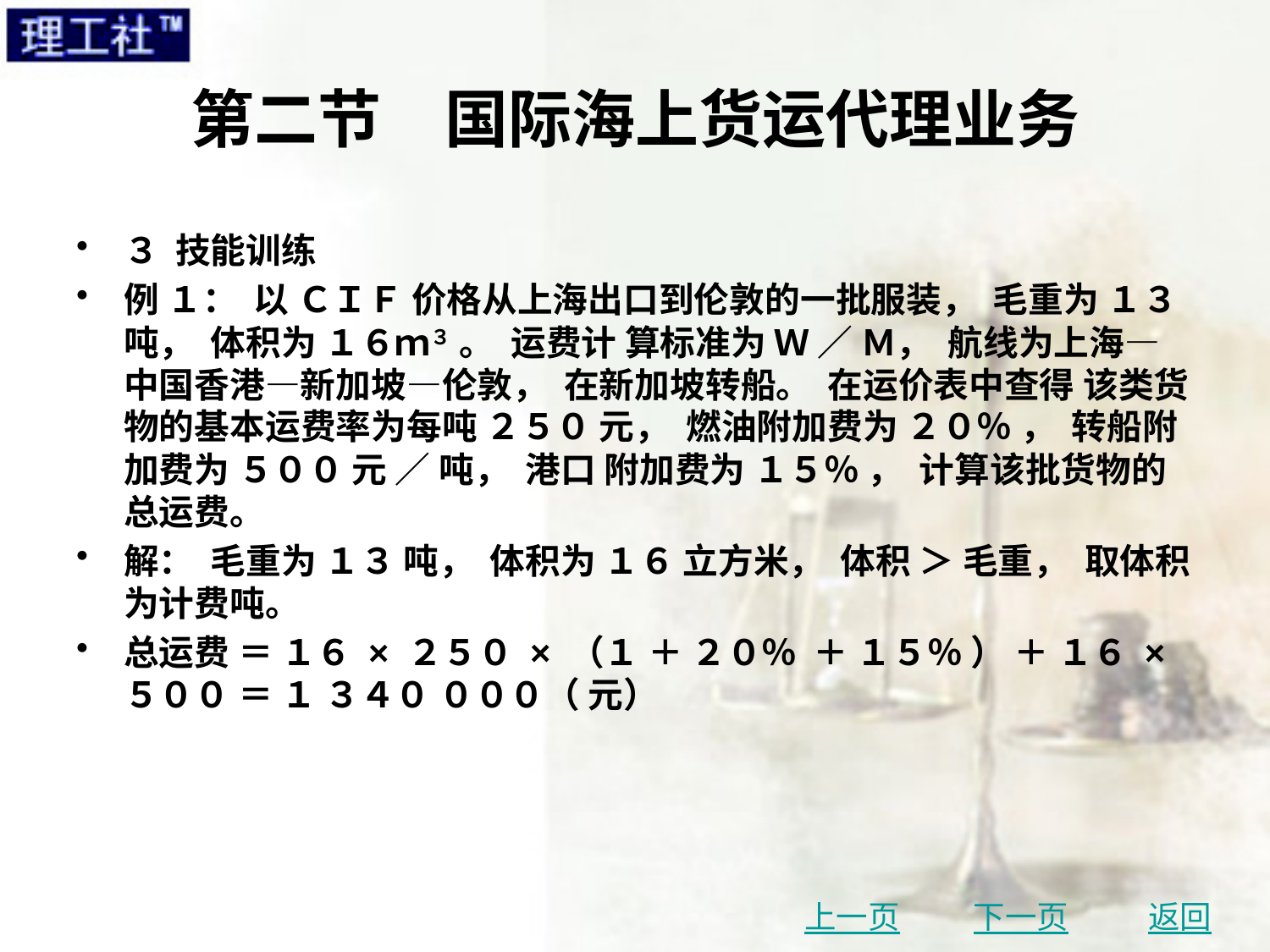

# 第二节　国际海上货运代理业务
３  技能训练
例 １：  以 ＣＩＦ 价格从上海出口到伦敦的一批服装，  毛重为 １３ 吨，  体积为 １６ｍ３ 。  运费计 算标准为 Ｗ ／ Ｍ，  航线为上海—中国香港—新加坡—伦敦，  在新加坡转船。  在运价表中查得 该类货物的基本运费率为每吨 ２５０ 元，  燃油附加费为 ２０％ ，  转船附加费为 ５００ 元 ／ 吨，  港口 附加费为 １５％ ，  计算该批货物的总运费。
解：  毛重为 １３ 吨，  体积为 １６ 立方米，  体积 ＞ 毛重，  取体积为计费吨。
总运费 ＝ １６ × ２５０ × （１ ＋ ２０％  ＋ １５％ ） ＋ １６ × ５００ ＝ １ ３４０ ０００（ 元）

上一页
下一页
返回